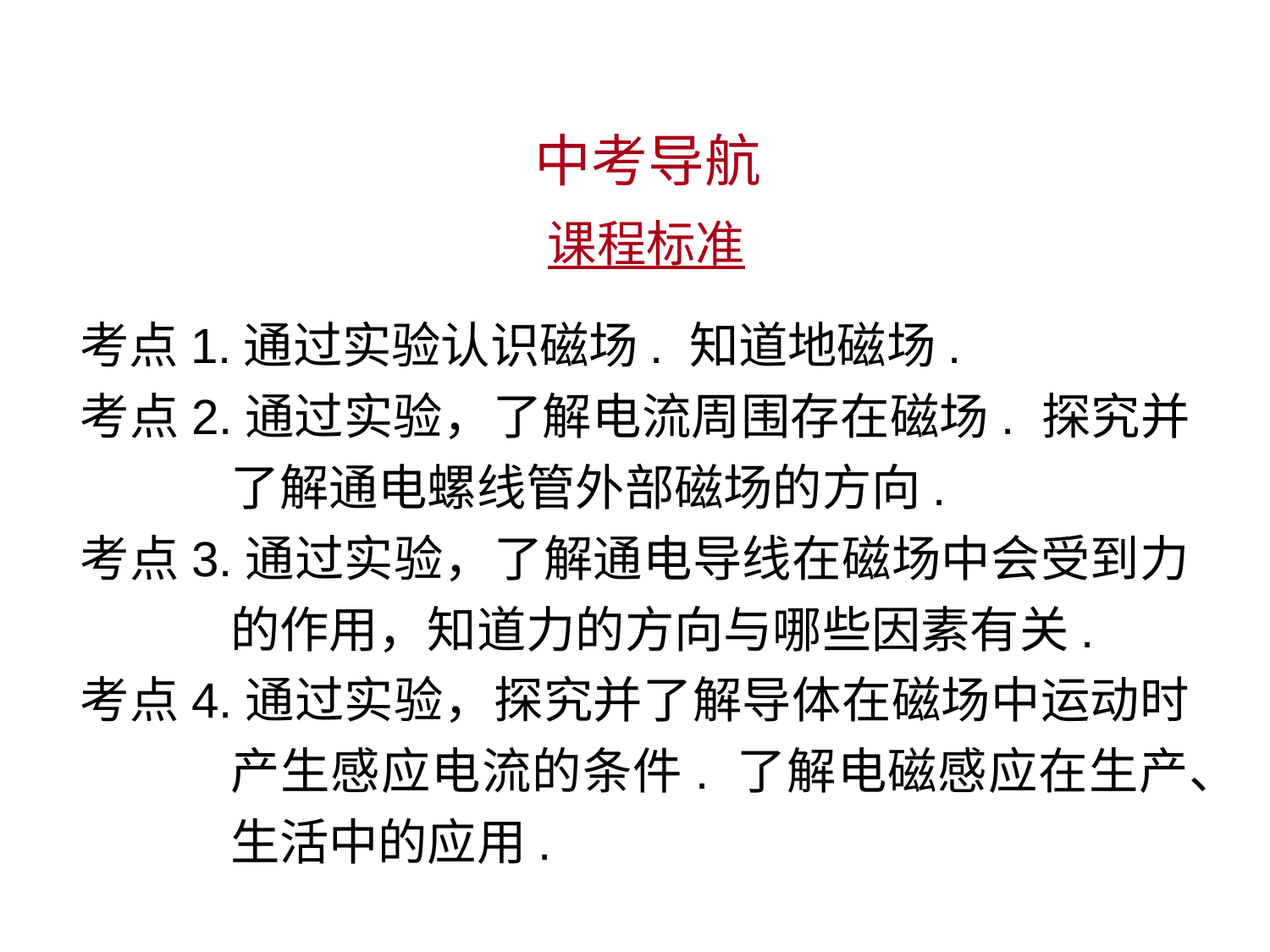

中考导航
 课程标准
考点1.通过实验认识磁场. 知道地磁场.
考点2.通过实验，了解电流周围存在磁场. 探究并了解通电螺线管外部磁场的方向.
考点3.通过实验，了解通电导线在磁场中会受到力的作用，知道力的方向与哪些因素有关.
考点4.通过实验，探究并了解导体在磁场中运动时产生感应电流的条件. 了解电磁感应在生产、生活中的应用.